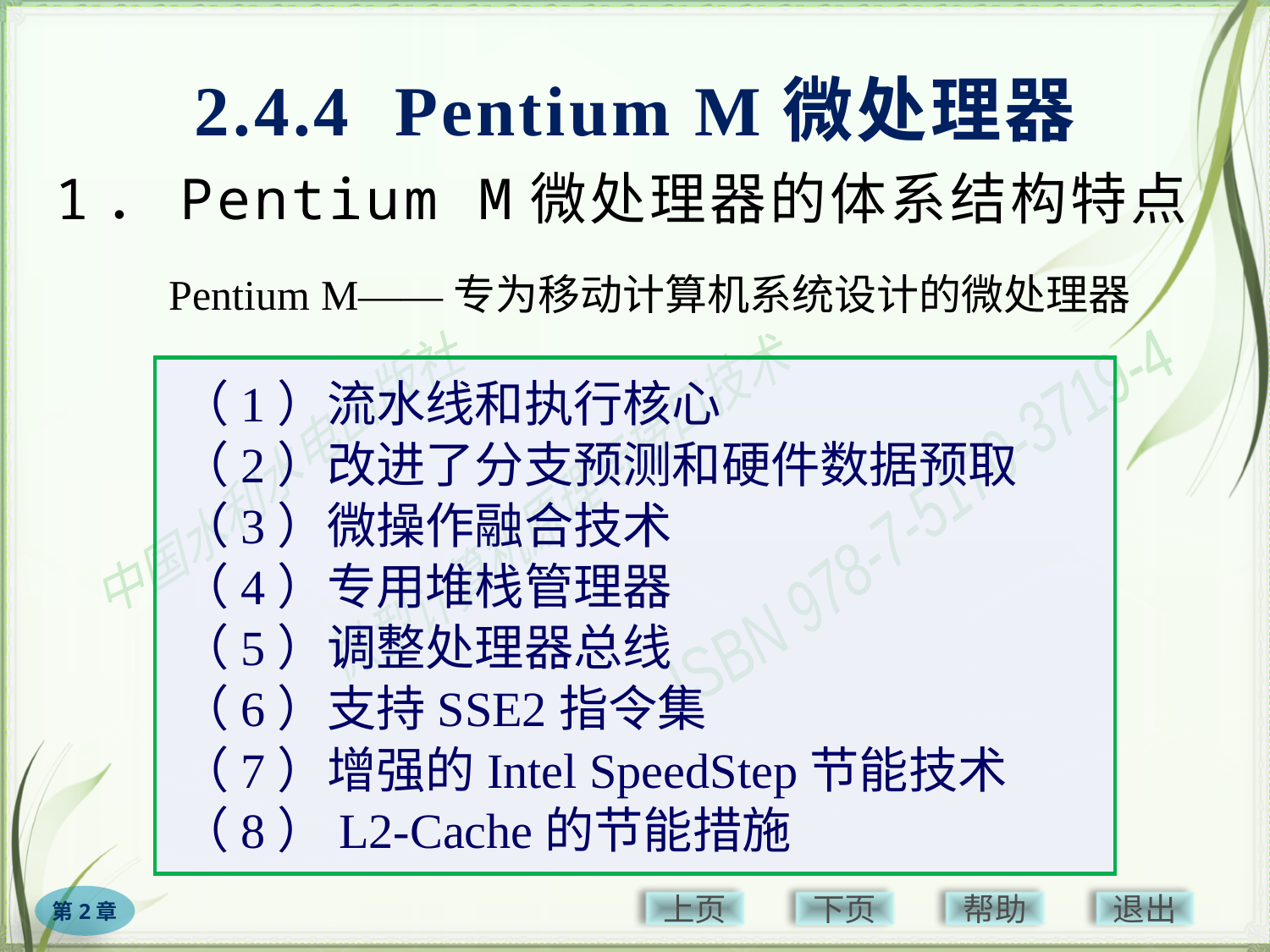

# 2.4.4  Pentium M微处理器
1．Pentium M微处理器的体系结构特点
Pentium M——专为移动计算机系统设计的微处理器
（1）流水线和执行核心
（2）改进了分支预测和硬件数据预取
（3）微操作融合技术
（4）专用堆栈管理器
（5）调整处理器总线
（6）支持SSE2指令集
（7）增强的Intel SpeedStep节能技术
（8）L2-Cache的节能措施